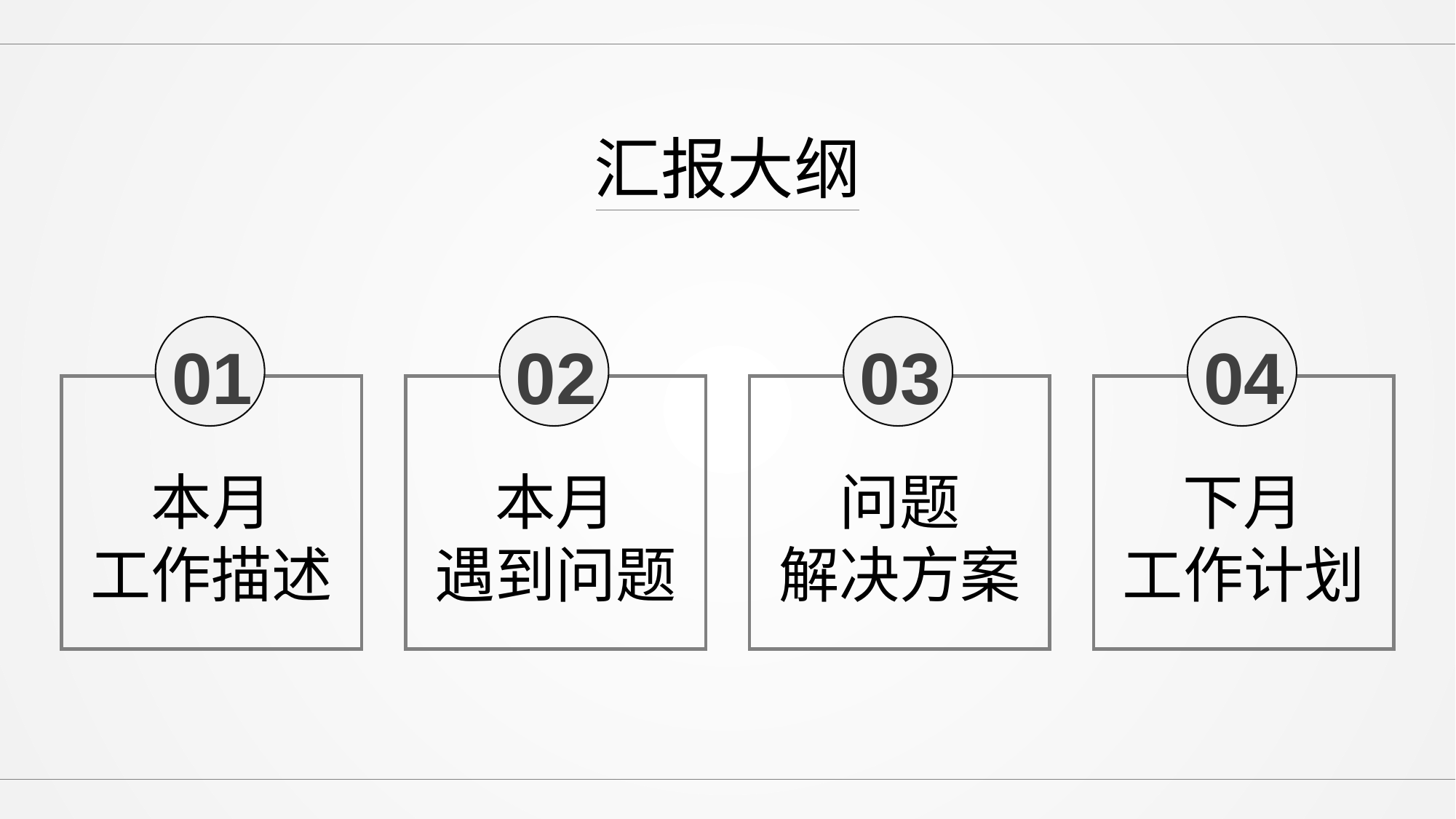

汇报大纲

01

本月
工作描述

02

本月
遇到问题

03

问题
解决方案

04

下月
工作计划